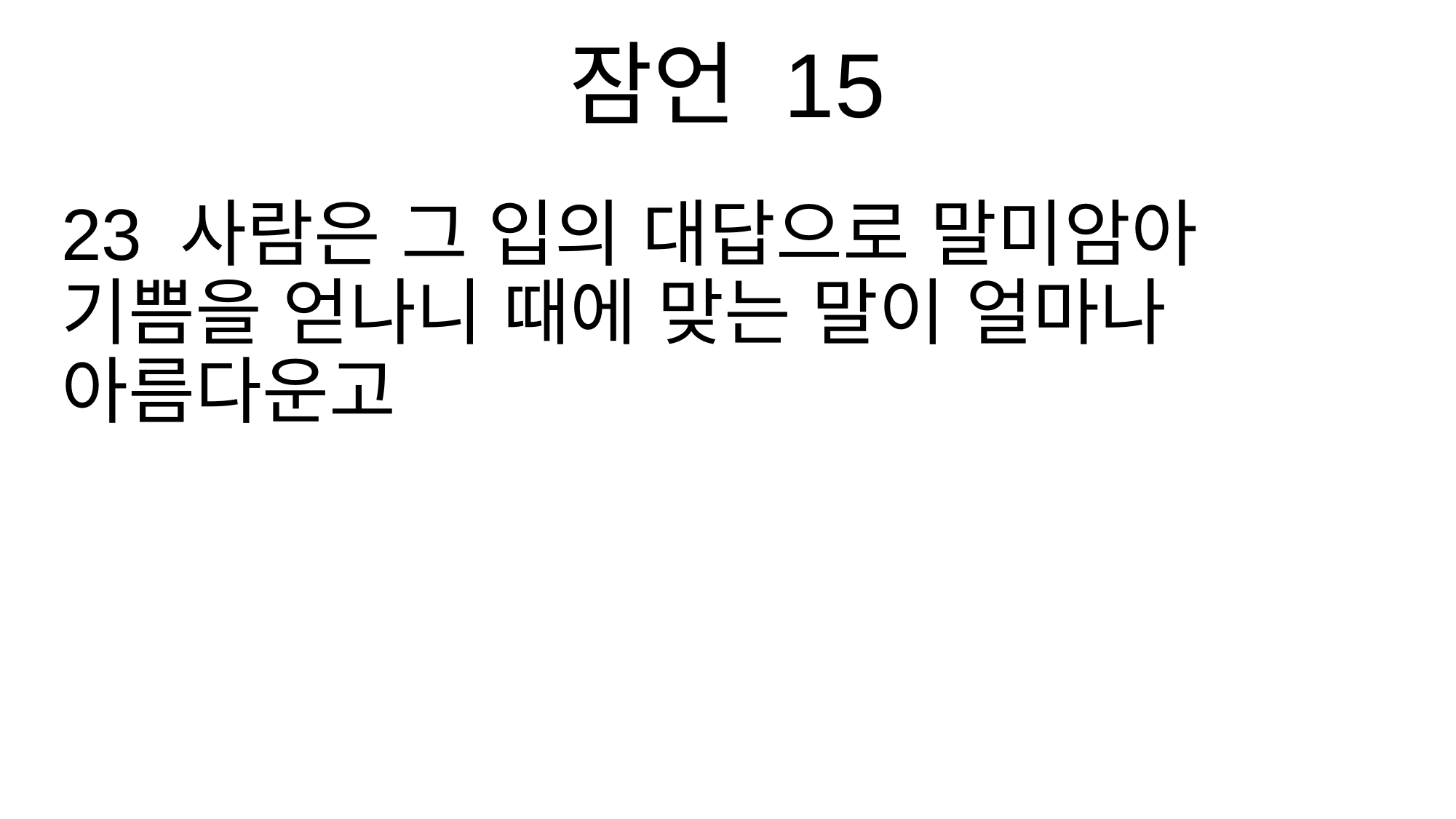

잠언 15
23 사람은 그 입의 대답으로 말미암아 기쁨을 얻나니 때에 맞는 말이 얼마나 아름다운고